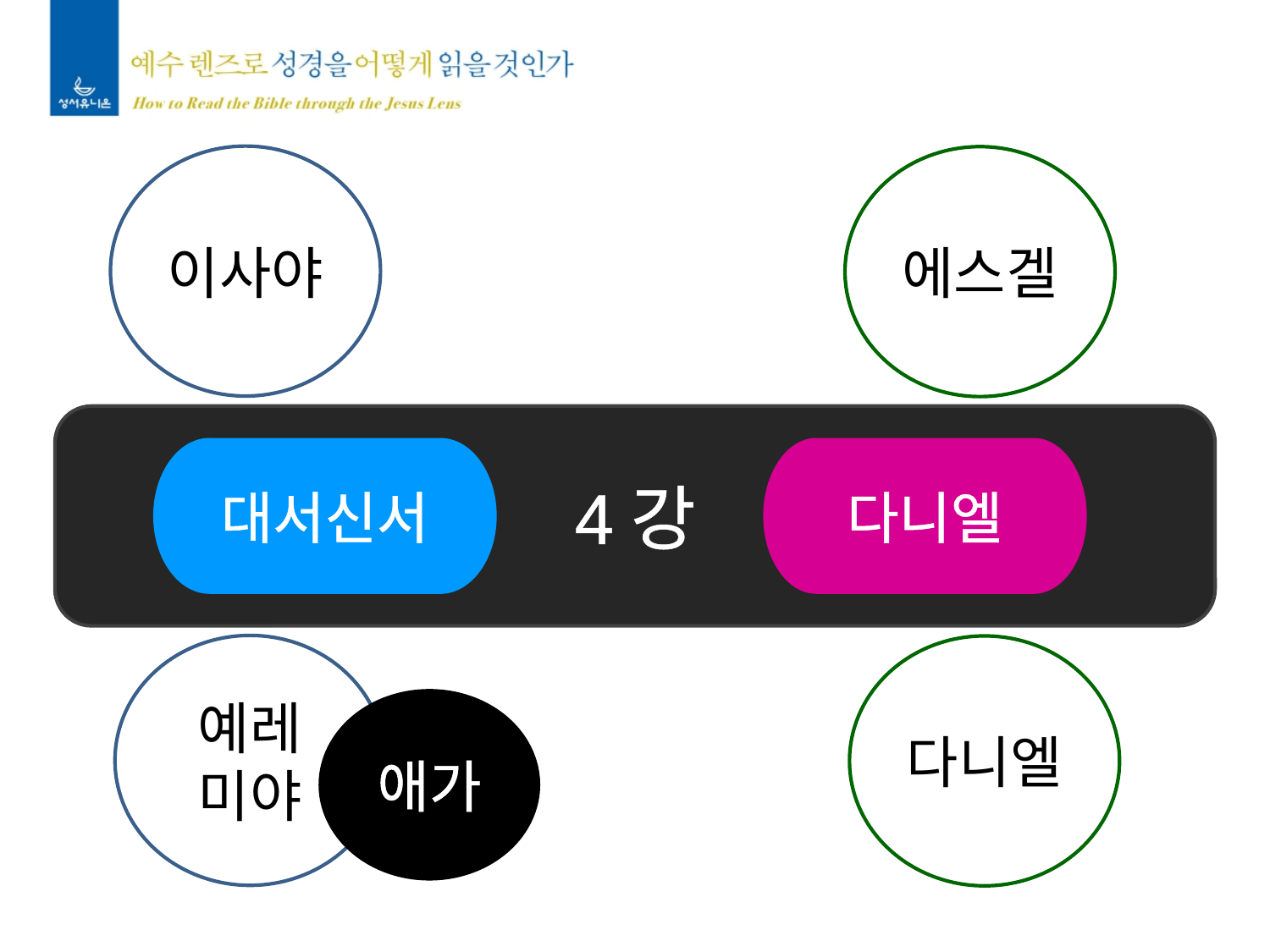

이사야
에스겔
4강
대서신서
다니엘
예레
미야
다니엘
애가